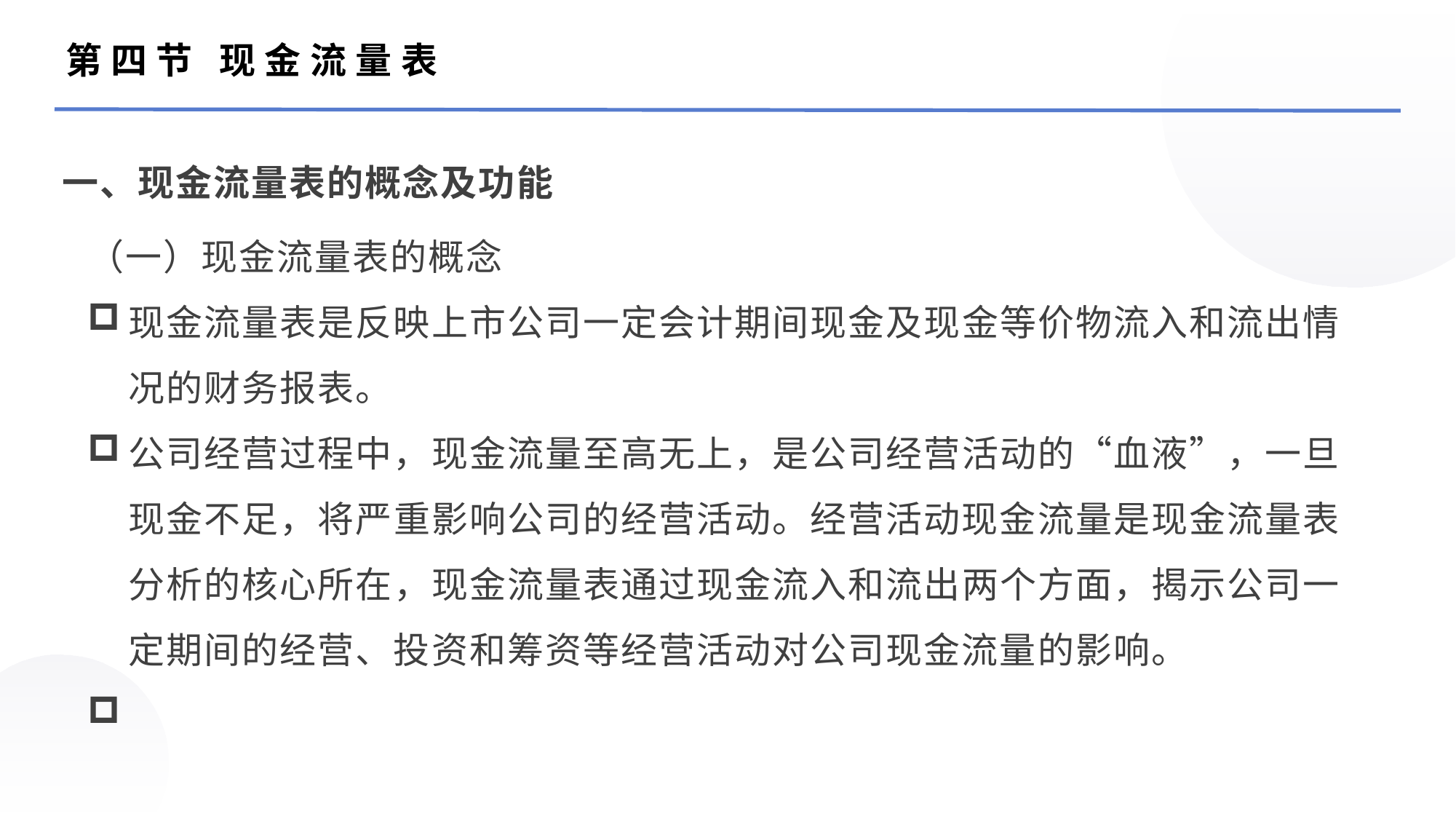

第四节 现金流量表
一、现金流量表的概念及功能
（一）现金流量表的概念
现金流量表是反映上市公司一定会计期间现金及现金等价物流入和流出情况的财务报表。
公司经营过程中，现金流量至高无上，是公司经营活动的“血液”，一旦现金不足，将严重影响公司的经营活动。经营活动现金流量是现金流量表分析的核心所在，现金流量表通过现金流入和流出两个方面，揭示公司一定期间的经营、投资和筹资等经营活动对公司现金流量的影响。

15